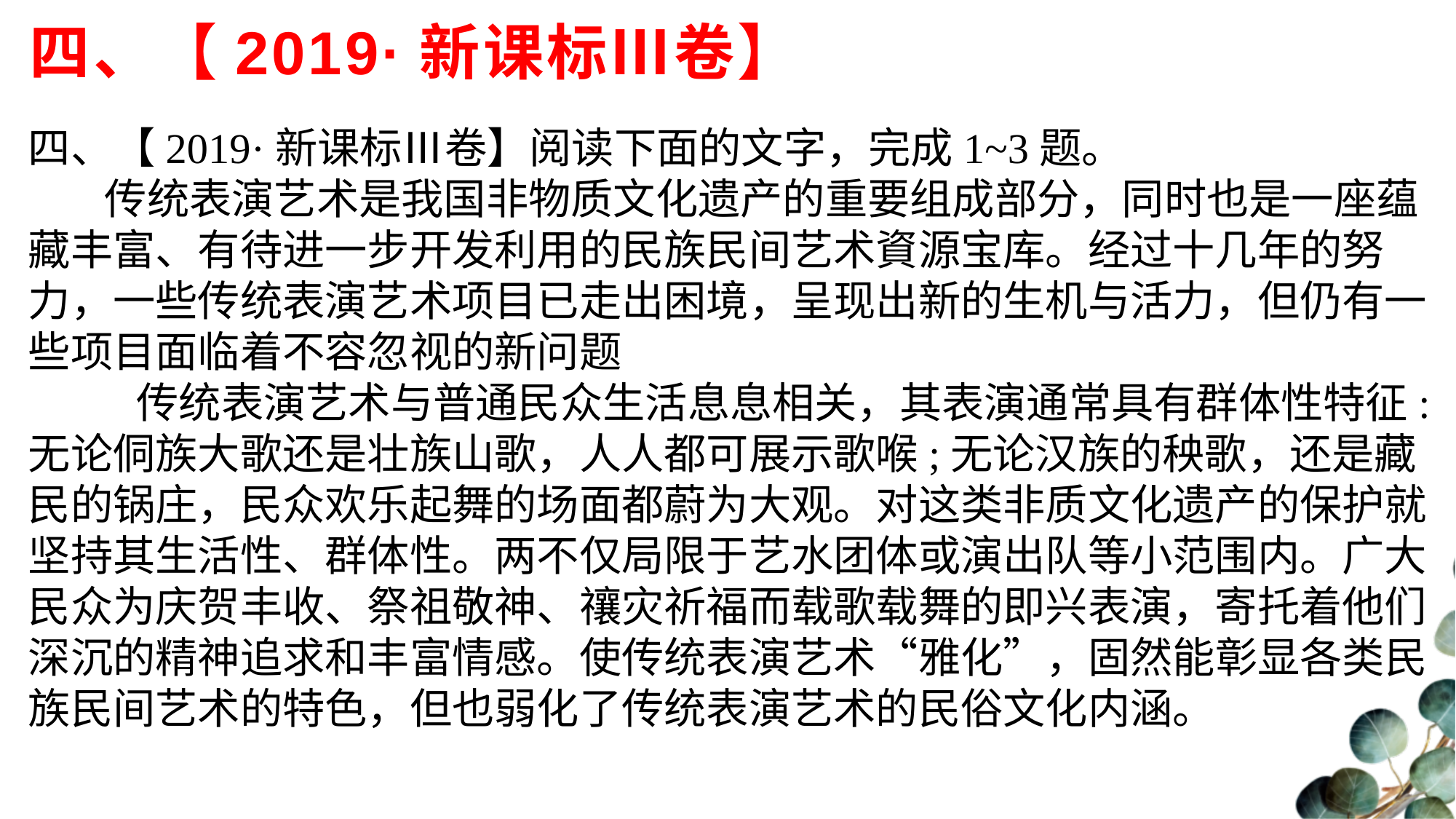

# 四、【2019·新课标Ⅲ卷】
四、【2019·新课标Ⅲ卷】阅读下面的文字，完成1~3题。       传统表演艺术是我国非物质文化遗产的重要组成部分，同时也是一座蕴藏丰富、有待进一步开发利用的民族民间艺术資源宝库。经过十几年的努力，一些传统表演艺术项目已走出困境，呈现出新的生机与活力，但仍有一些项目面临着不容忽视的新问题       传统表演艺术与普通民众生活息息相关，其表演通常具有群体性特征:无论侗族大歌还是壮族山歌，人人都可展示歌喉;无论汉族的秧歌，还是藏民的锅庄，民众欢乐起舞的场面都蔚为大观。对这类非质文化遗产的保护就坚持其生活性、群体性。两不仅局限于艺水团体或演出队等小范围内。广大民众为庆贺丰收、祭祖敬神、禳灾祈福而载歌载舞的即兴表演，寄托着他们深沉的精神追求和丰富情感。使传统表演艺术“雅化”，固然能彰显各类民族民间艺术的特色，但也弱化了传统表演艺术的民俗文化内涵。